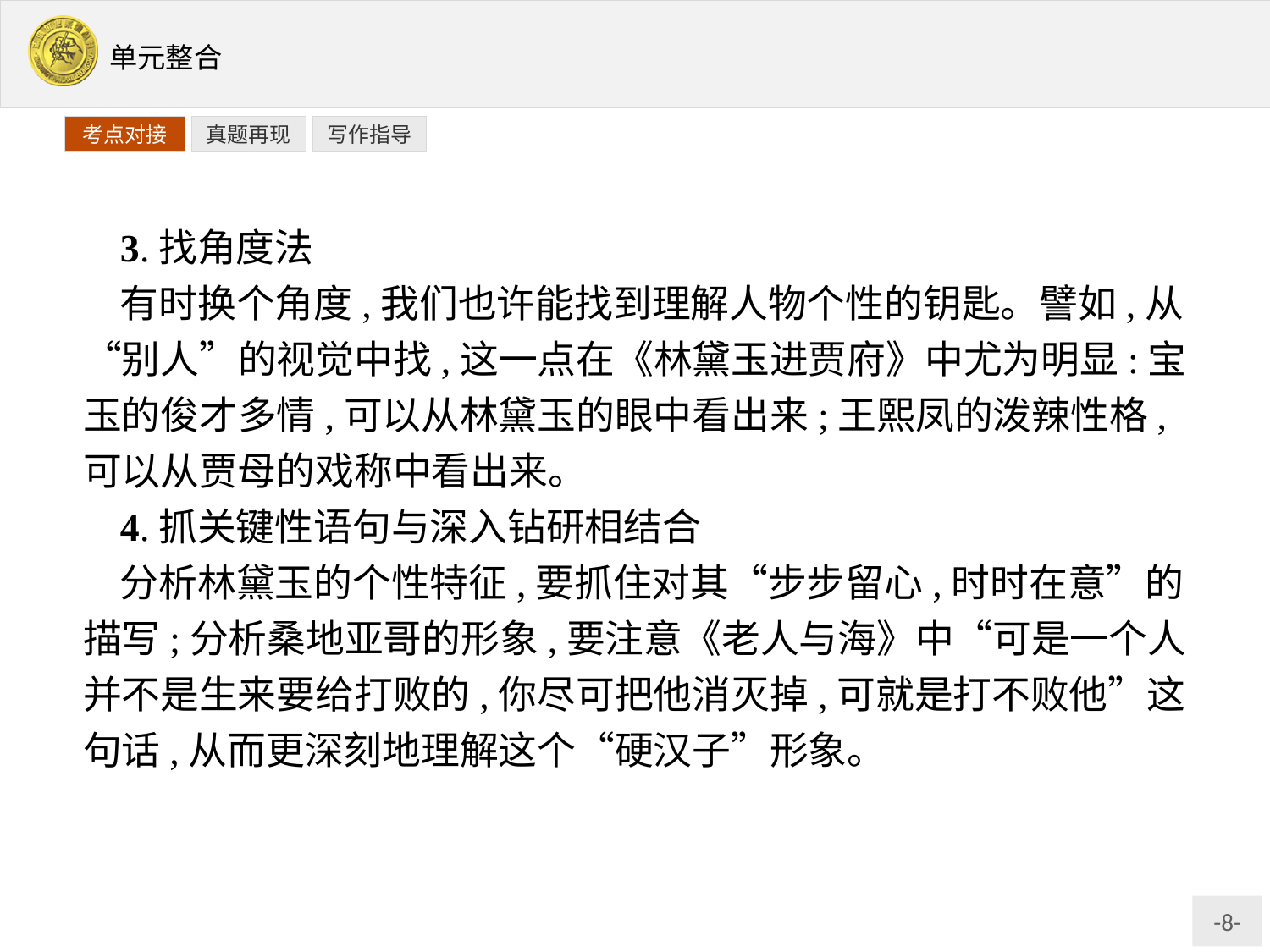

写作指导
考点对接
真题再现
3.找角度法
有时换个角度,我们也许能找到理解人物个性的钥匙。譬如,从“别人”的视觉中找,这一点在《林黛玉进贾府》中尤为明显:宝玉的俊才多情,可以从林黛玉的眼中看出来;王熙凤的泼辣性格,可以从贾母的戏称中看出来。
4.抓关键性语句与深入钻研相结合
分析林黛玉的个性特征,要抓住对其“步步留心,时时在意”的描写;分析桑地亚哥的形象,要注意《老人与海》中“可是一个人并不是生来要给打败的,你尽可把他消灭掉,可就是打不败他”这句话,从而更深刻地理解这个“硬汉子”形象。